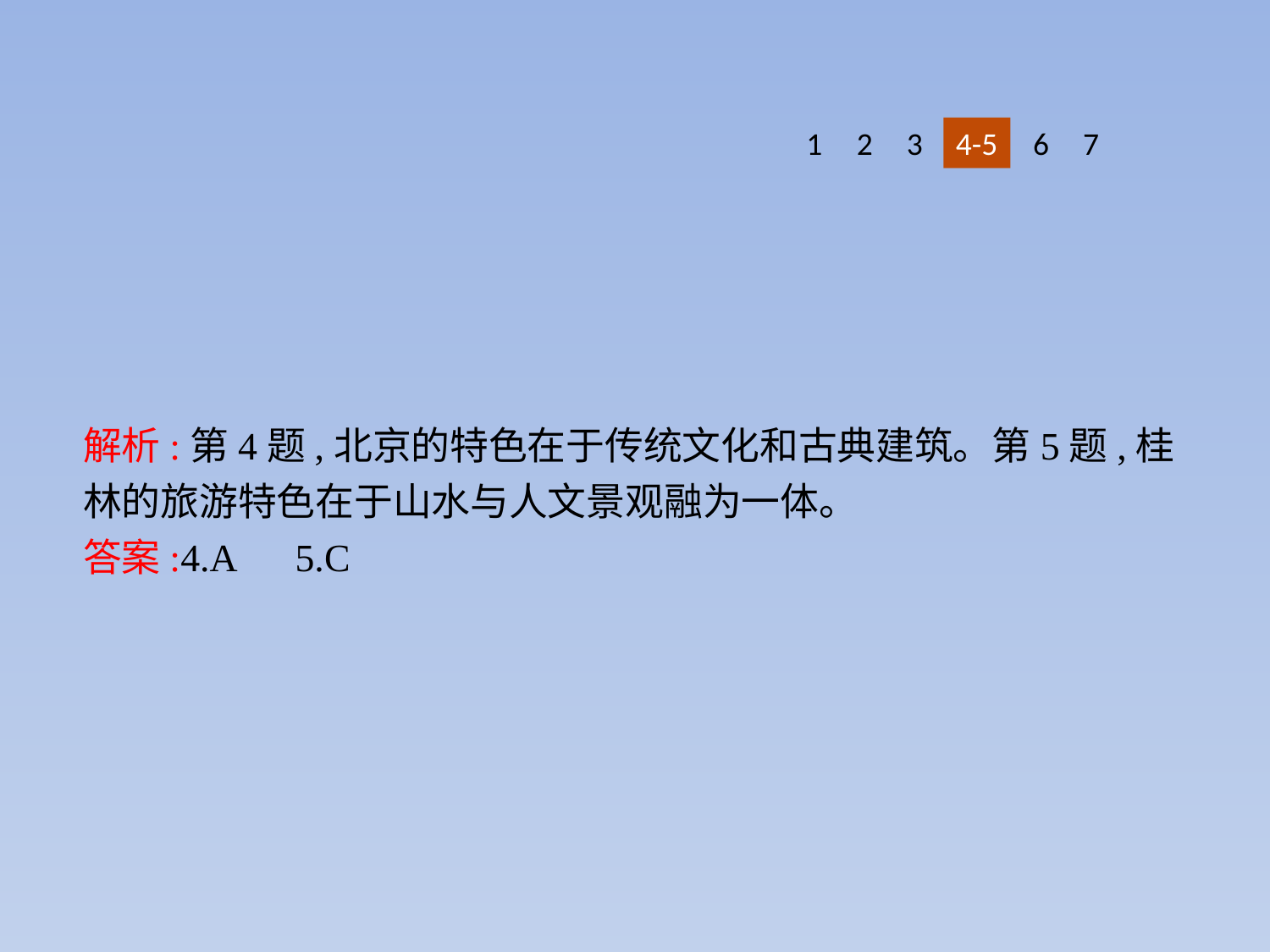

1
2
3
4-5
6
7
解析:第4题,北京的特色在于传统文化和古典建筑。第5题,桂林的旅游特色在于山水与人文景观融为一体。
答案:4.A　5.C